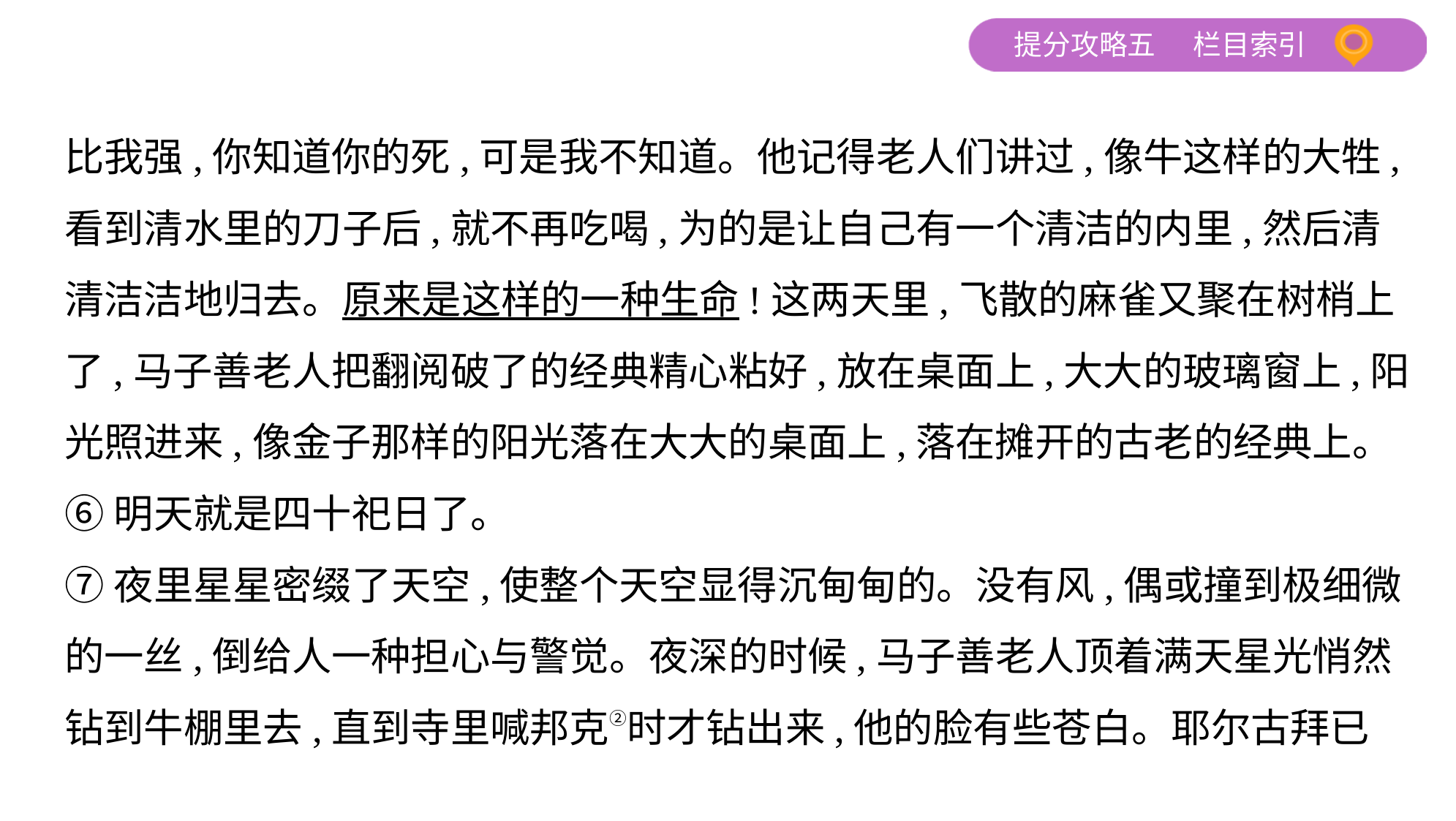

比我强,你知道你的死,可是我不知道。他记得老人们讲过,像牛这样的大牲,
看到清水里的刀子后,就不再吃喝,为的是让自己有一个清洁的内里,然后清
清洁洁地归去。原来是这样的一种生命!这两天里,飞散的麻雀又聚在树梢上
了,马子善老人把翻阅破了的经典精心粘好,放在桌面上,大大的玻璃窗上,阳
光照进来,像金子那样的阳光落在大大的桌面上,落在摊开的古老的经典上。
⑥明天就是四十祀日了。
⑦夜里星星密缀了天空,使整个天空显得沉甸甸的。没有风,偶或撞到极细微
的一丝,倒给人一种担心与警觉。夜深的时候,马子善老人顶着满天星光悄然
钻到牛棚里去,直到寺里喊邦克②时才钻出来,他的脸有些苍白。耶尔古拜已